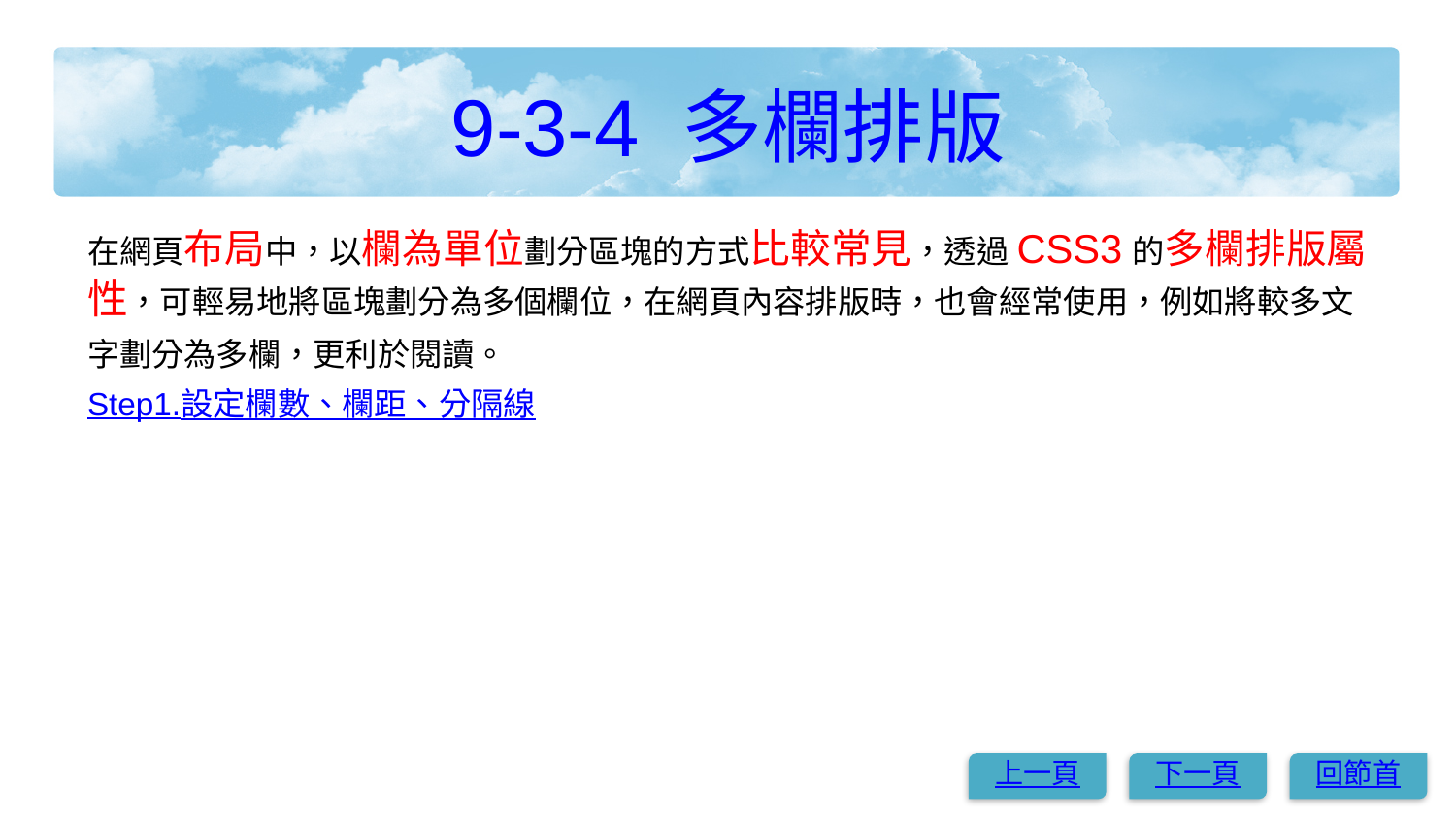

# 9-3-4 多欄排版
在網頁布局中，以欄為單位劃分區塊的方式比較常見，透過CSS3的多欄排版屬性，可輕易地將區塊劃分為多個欄位，在網頁內容排版時，也會經常使用，例如將較多文字劃分為多欄，更利於閱讀。
Step1.設定欄數、欄距、分隔線
上一頁
下一頁
回節首